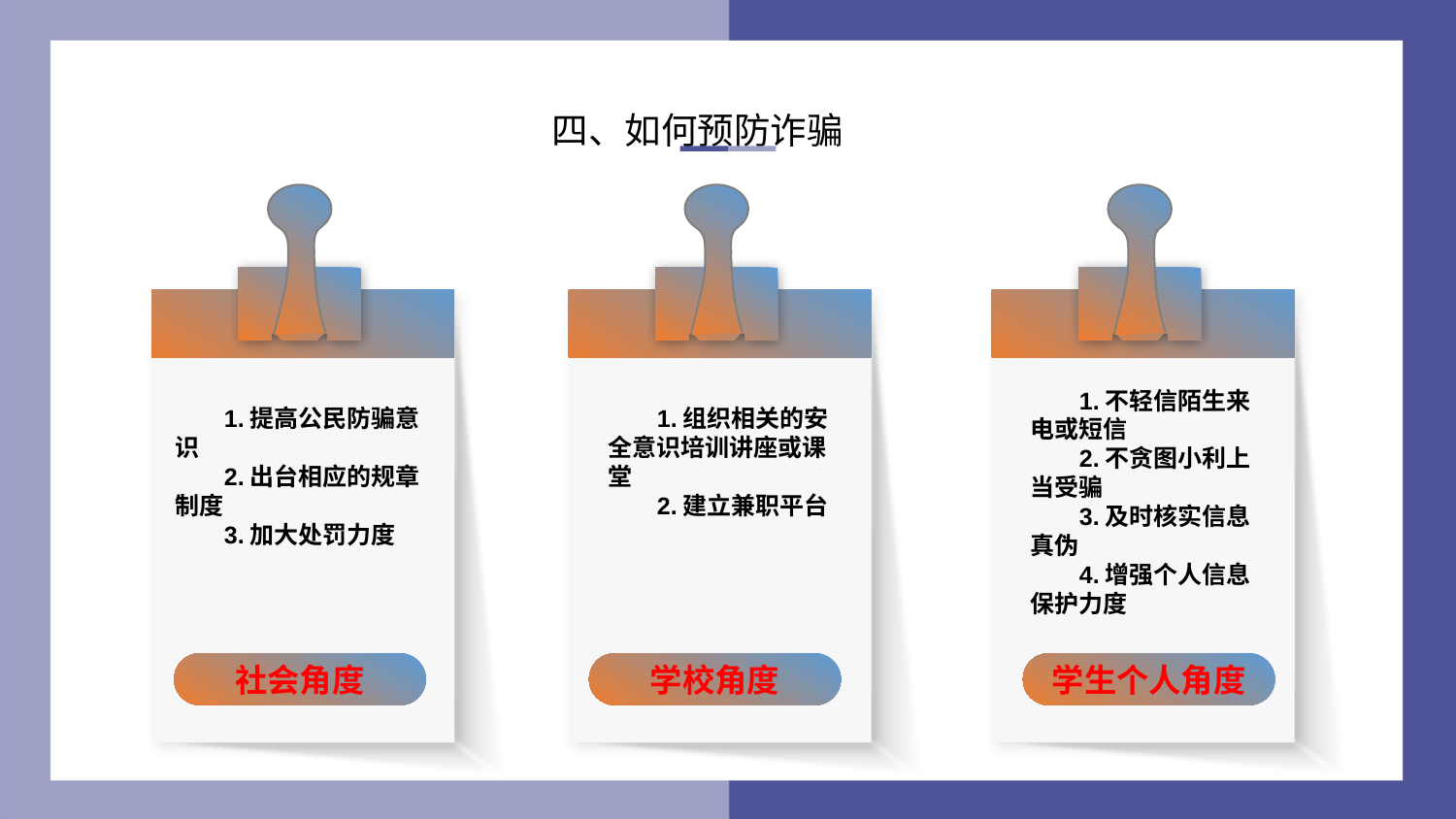

四、如何预防诈骗

1.不轻信陌生来电或短信
2.不贪图小利上当受骗
3.及时核实信息真伪
4.增强个人信息保护力度

1.组织相关的安全意识培训讲座或课堂
2.建立兼职平台
1.提高公民防骗意识
2.出台相应的规章制度
3.加大处罚力度

学生个人角度
社会角度
学校角度